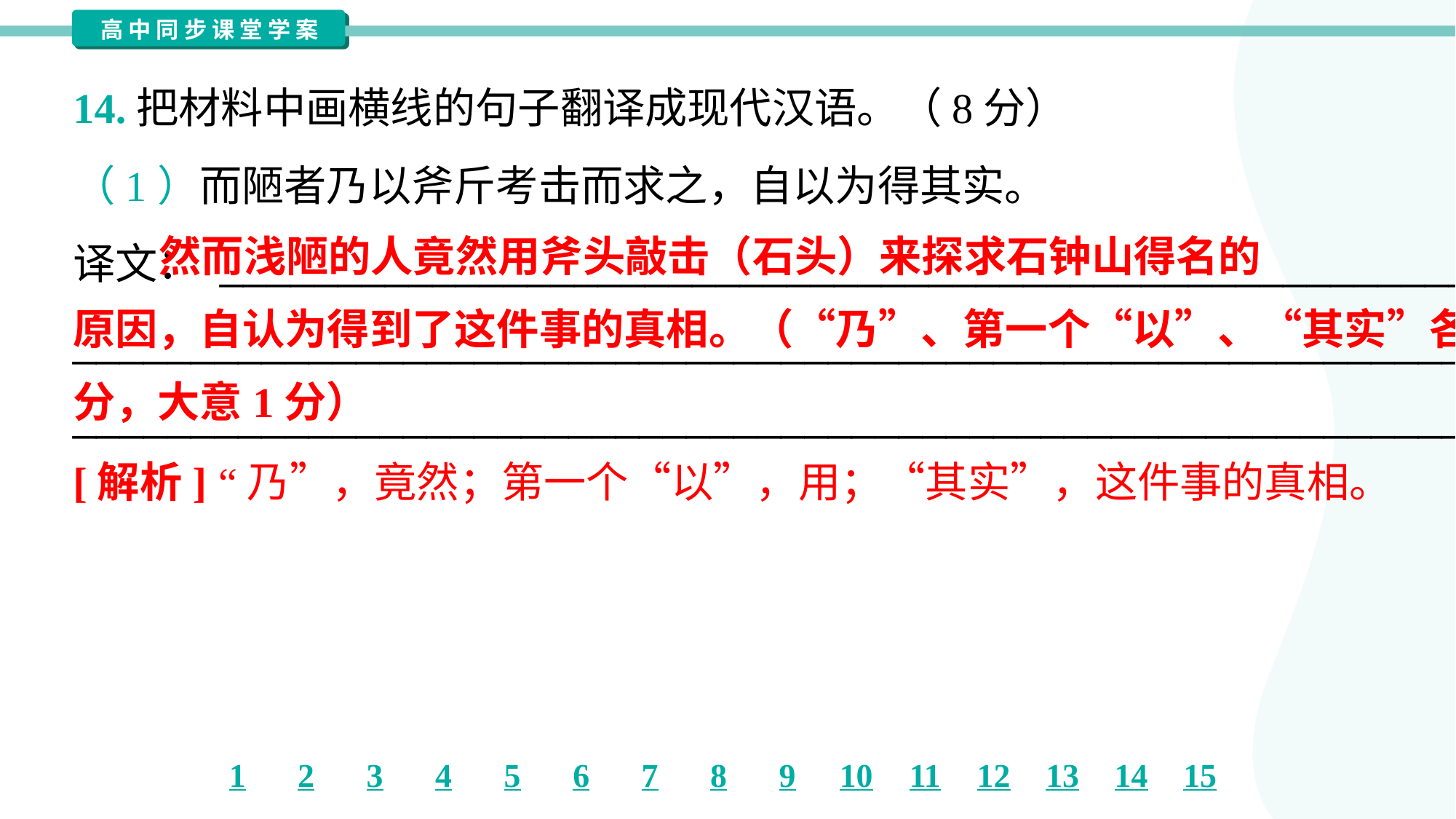

14.把材料中画横线的句子翻译成现代汉语。（8分）
（1）而陋者乃以斧斤考击而求之，自以为得其实。
译文： ______________________________________________________
_____________________________________________________________
_____________________________________________________________
        然而浅陋的人竟然用斧头敲击（石头）来探求石钟山得名的
原因，自认为得到了这件事的真相。（“乃”、第一个“以”、“其实”各1
分，大意1分）
[解析] “乃”，竟然；第一个“以”，用；“其实”，这件事的真相。